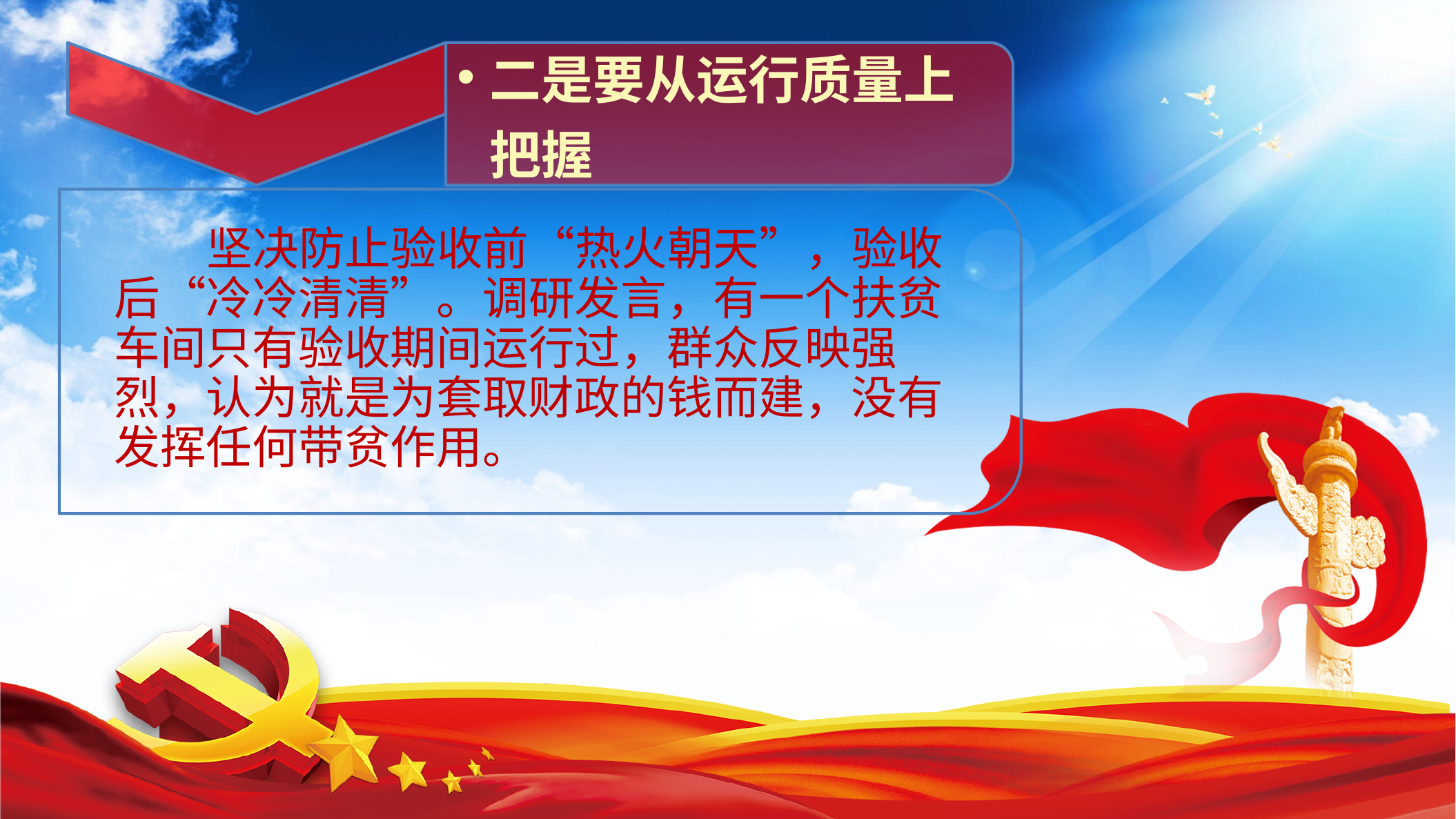

二是要从运行质量上把握

           坚决防止验收前“热火朝天”，验收后“冷冷清清”。调研发言，有一个扶贫车间只有验收期间运行过，群众反映强烈，认为就是为套取财政的钱而建，没有发挥任何带贫作用。